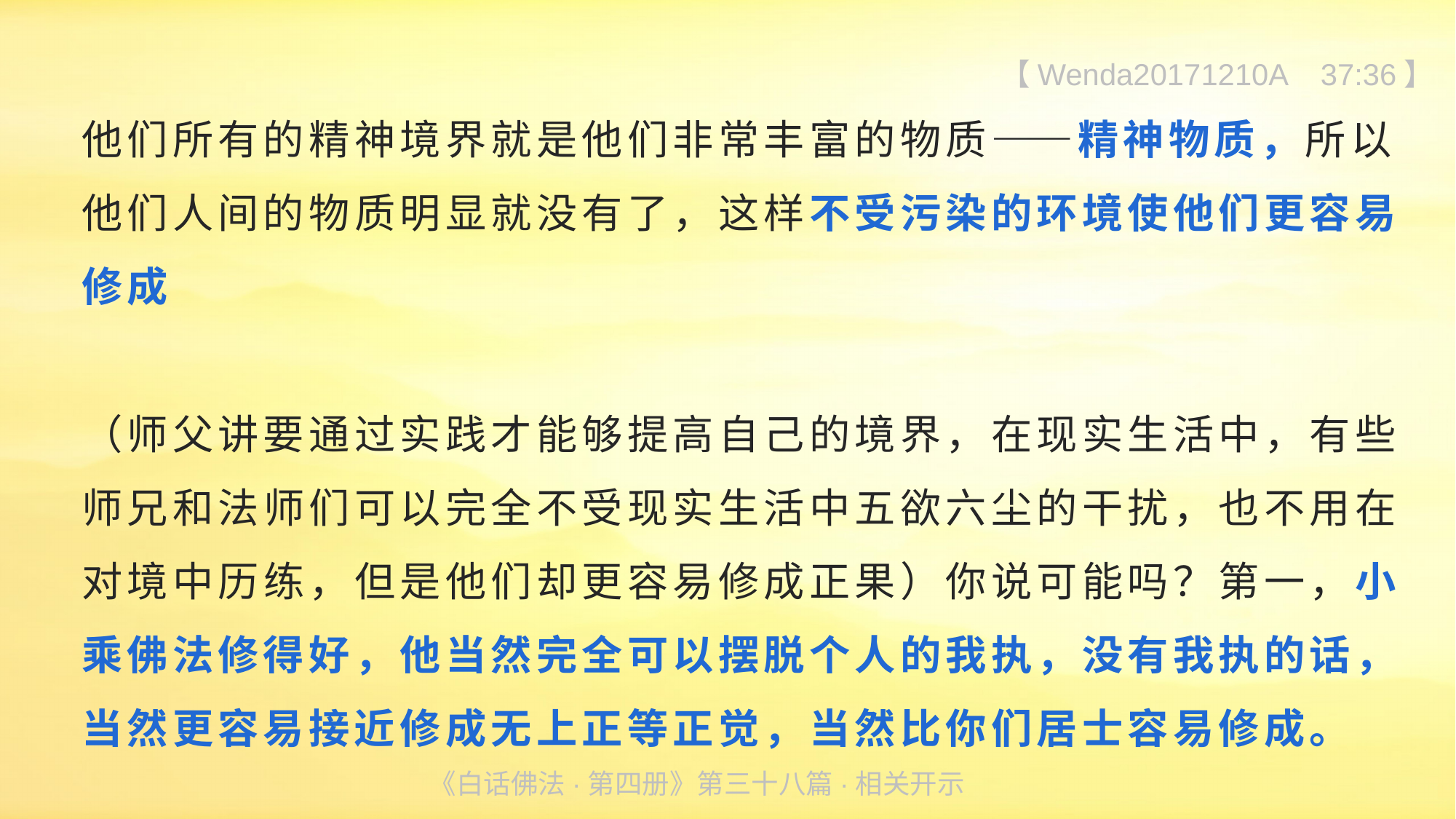

【Wenda20171210A    37:36】
他们所有的精神境界就是他们非常丰富的物质——精神物质，所以他们人间的物质明显就没有了，这样不受污染的环境使他们更容易修成

（师父讲要通过实践才能够提高自己的境界，在现实生活中，有些师兄和法师们可以完全不受现实生活中五欲六尘的干扰，也不用在对境中历练，但是他们却更容易修成正果）你说可能吗？第一，小乘佛法修得好，他当然完全可以摆脱个人的我执，没有我执的话，当然更容易接近修成无上正等正觉，当然比你们居士容易修成。
《白话佛法·第四册》第三十八篇·相关开示